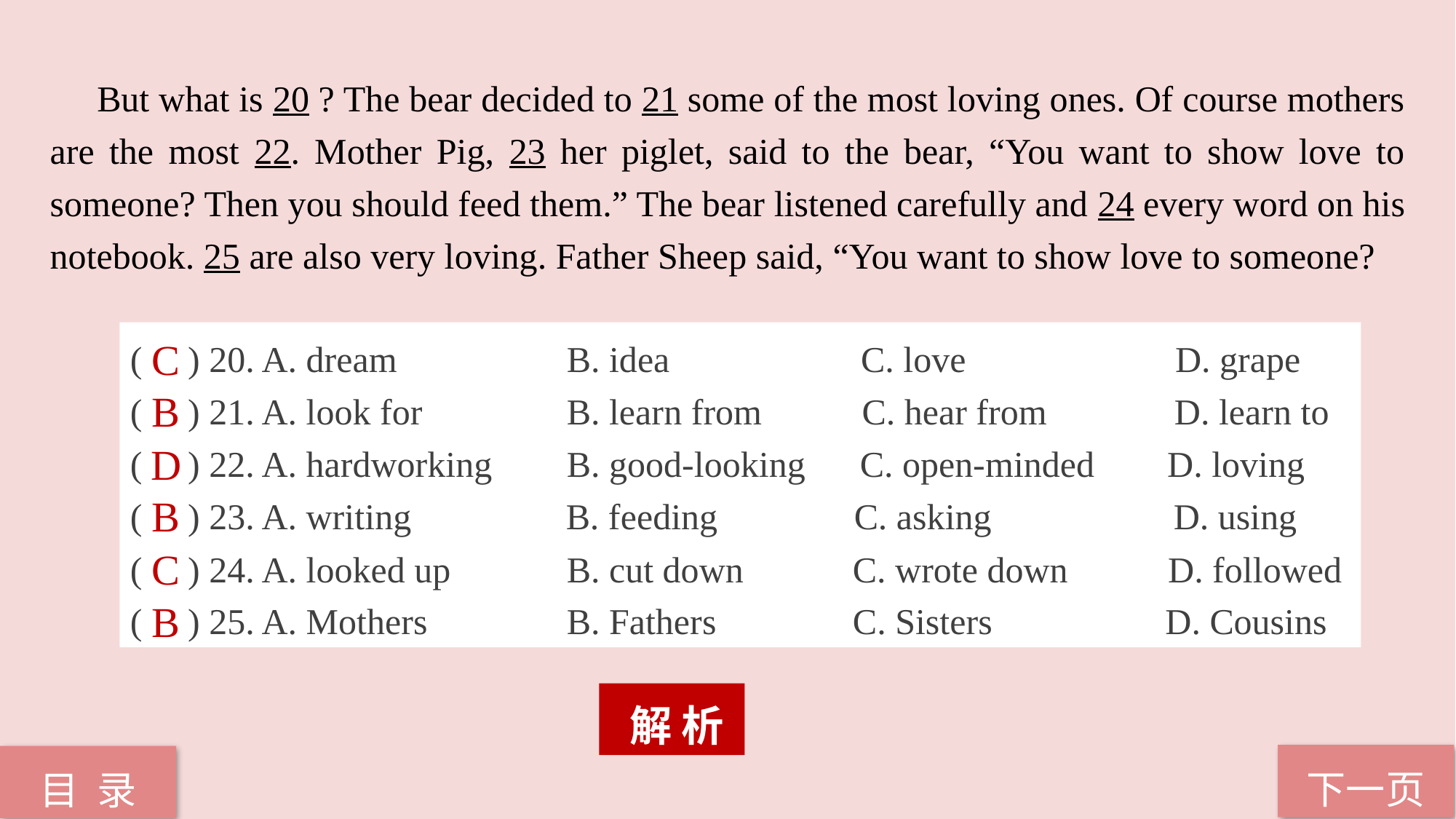

But what is 20 ? The bear decided to 21 some of the most loving ones. Of course mothers are the most 22. Mother Pig, 23 her piglet, said to the bear, “You want to show love to someone? Then you should feed them.” The bear listened carefully and 24 every word on his notebook. 25 are also very loving. Father Sheep said, “You want to show love to someone?
(     ) 20. A. dream                	B. idea                     C. love                       D. grape
(     ) 21. A. look for              	B. learn from           C. hear from              D. learn to
(     ) 22. A. hardworking      	B. good-looking      C. open-minded        D. loving
(     ) 23. A. writing                 B. feeding               C. asking                    D. using
(     ) 24. A. looked up           	B. cut down            C. wrote down           D. followed
(     ) 25. A. Mothers              	B. Fathers               C. Sisters                   D. Cousins
C
B
D
B
C
B
 解 析